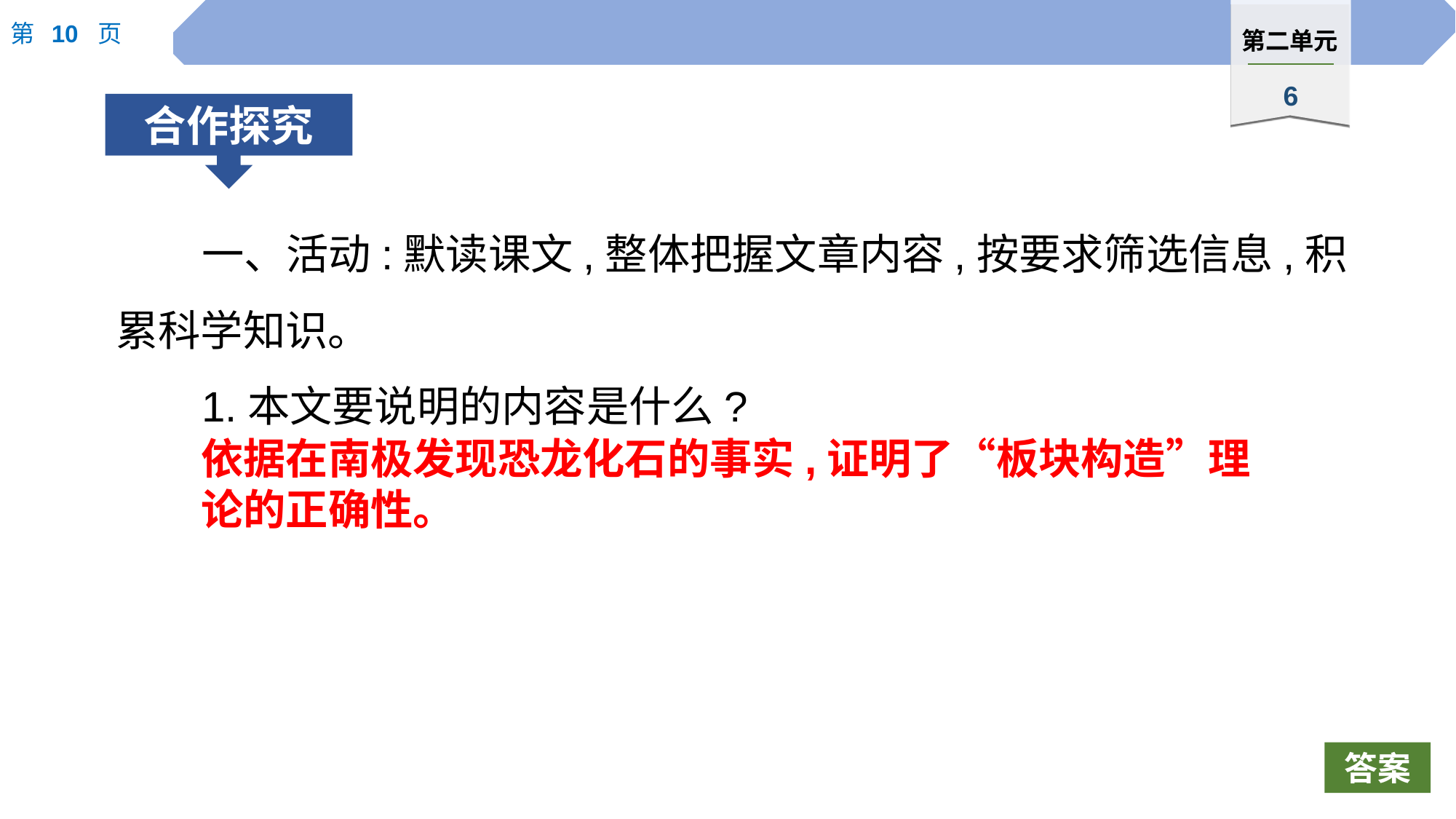

一、活动:默读课文,整体把握文章内容,按要求筛选信息,积累科学知识。
1.本文要说明的内容是什么?
依据在南极发现恐龙化石的事实,证明了“板块构造”理论的正确性。
答案